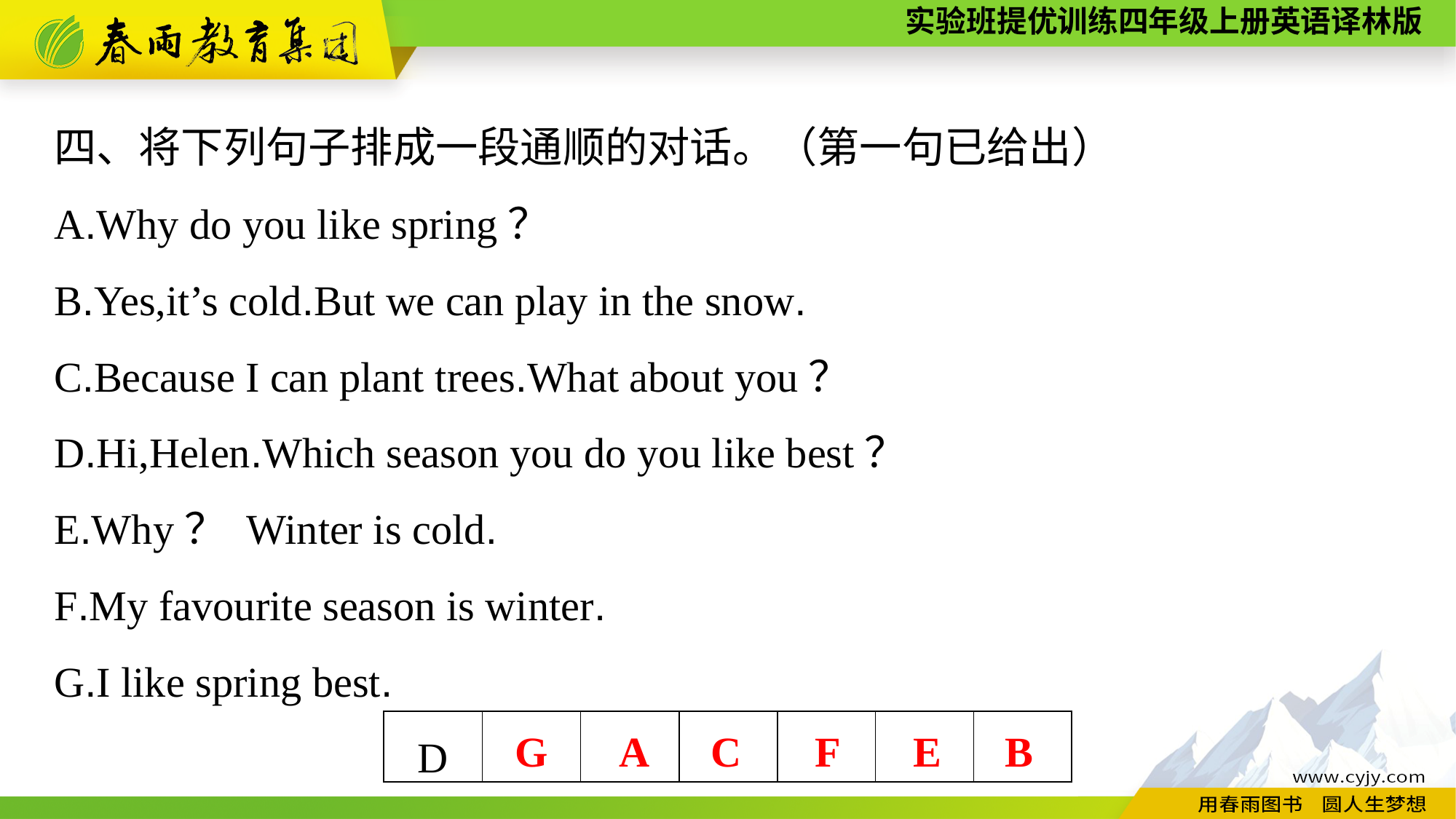

四、将下列句子排成一段通顺的对话。（第一句已给出）
A.Why do you like spring？
B.Yes,it’s cold.But we can play in the snow.
C.Because I can plant trees.What about you？
D.Hi,Helen.Which season you do you like best？
E.Why？ Winter is cold.
F.My favourite season is winter.
G.I like spring best.
| D |  |  |  |  |  |  |
| --- | --- | --- | --- | --- | --- | --- |
G       A      C       F       E      B